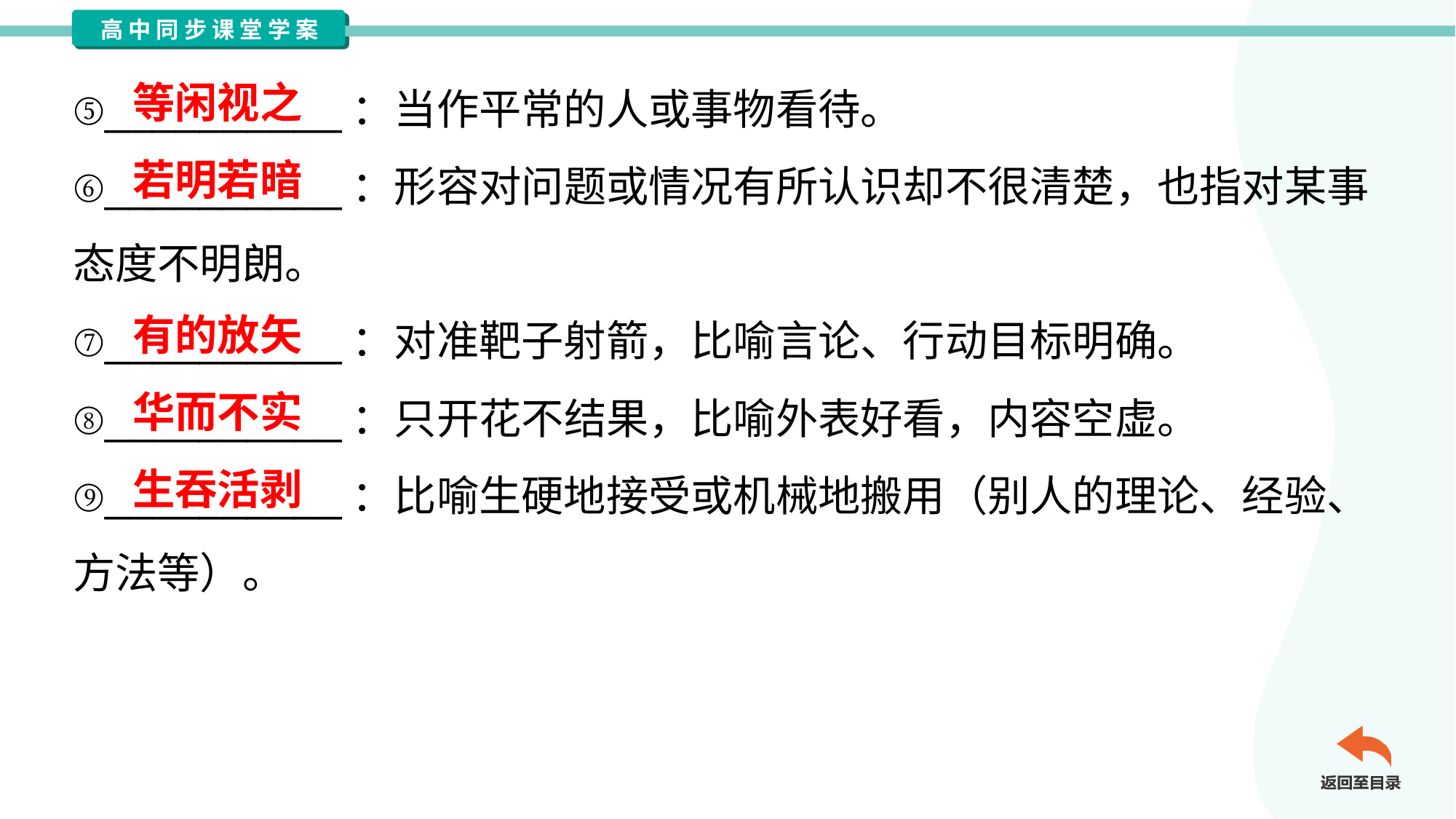

等闲视之
⑤__________：当作平常的人或事物看待。
⑥__________：形容对问题或情况有所认识却不很清楚，也指对某事
态度不明朗。
⑦__________：对准靶子射箭，比喻言论、行动目标明确。
⑧__________：只开花不结果，比喻外表好看，内容空虚。
⑨__________：比喻生硬地接受或机械地搬用（别人的理论、经验、
方法等）。
若明若暗
有的放矢
华而不实
生吞活剥